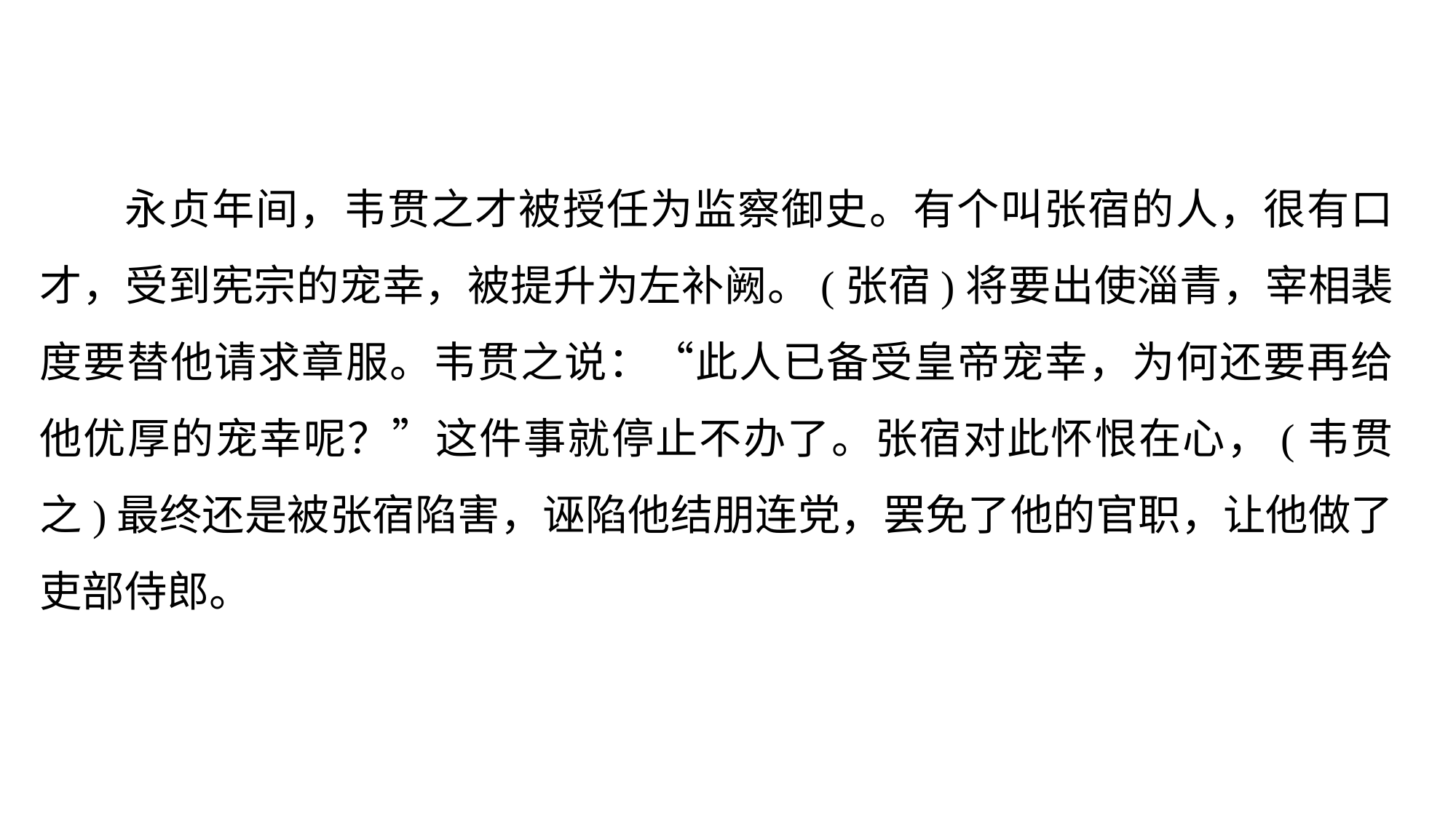

永贞年间，韦贯之才被授任为监察御史。有个叫张宿的人，很有口才，受到宪宗的宠幸，被提升为左补阙。(张宿)将要出使淄青，宰相裴度要替他请求章服。韦贯之说：“此人已备受皇帝宠幸，为何还要再给他优厚的宠幸呢？”这件事就停止不办了。张宿对此怀恨在心，(韦贯之)最终还是被张宿陷害，诬陷他结朋连党，罢免了他的官职，让他做了吏部侍郎。